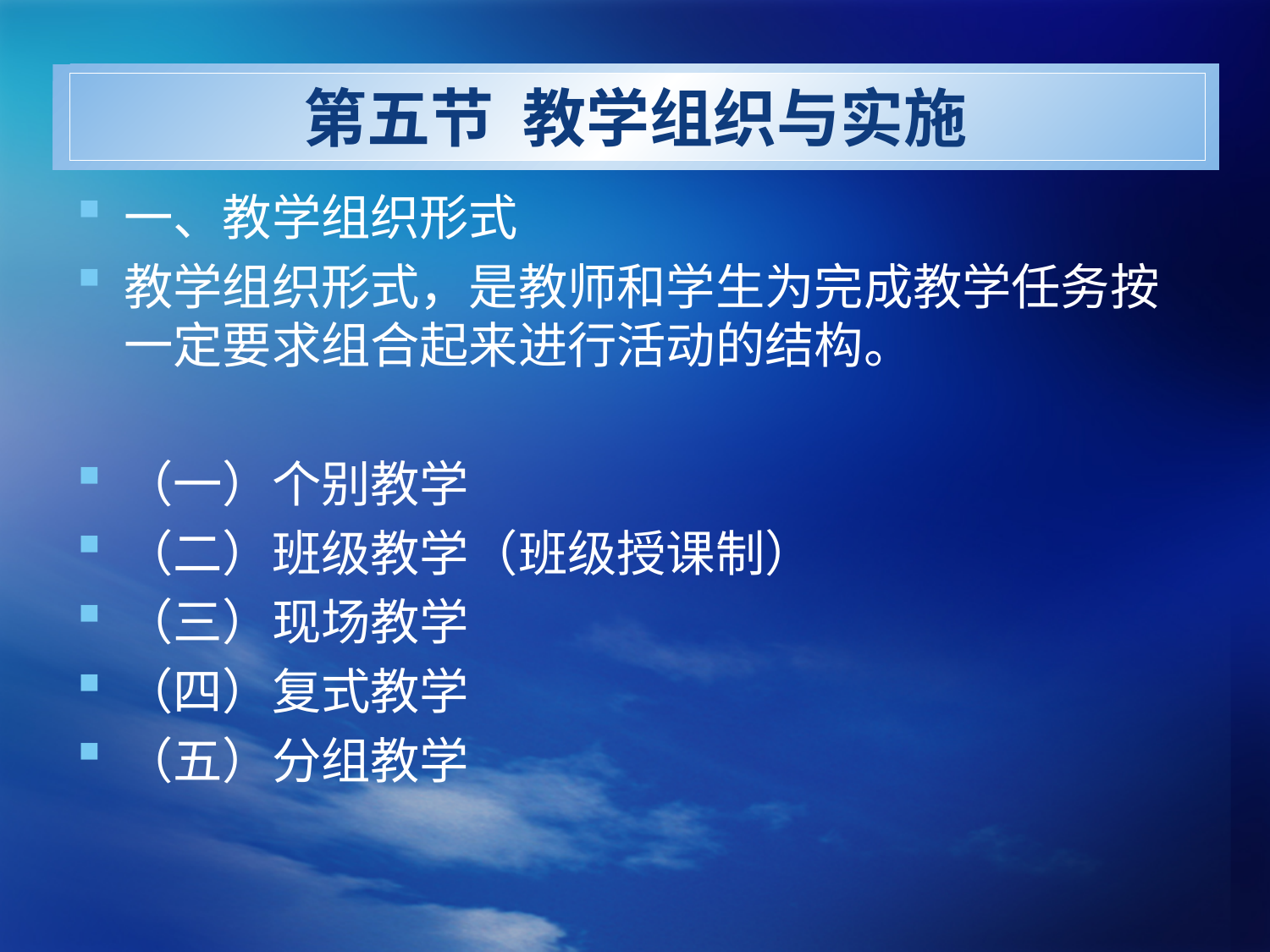

# 第五节  教学组织与实施
一、教学组织形式
教学组织形式，是教师和学生为完成教学任务按一定要求组合起来进行活动的结构。

（一）个别教学
（二）班级教学（班级授课制）
（三）现场教学
（四）复式教学
（五）分组教学